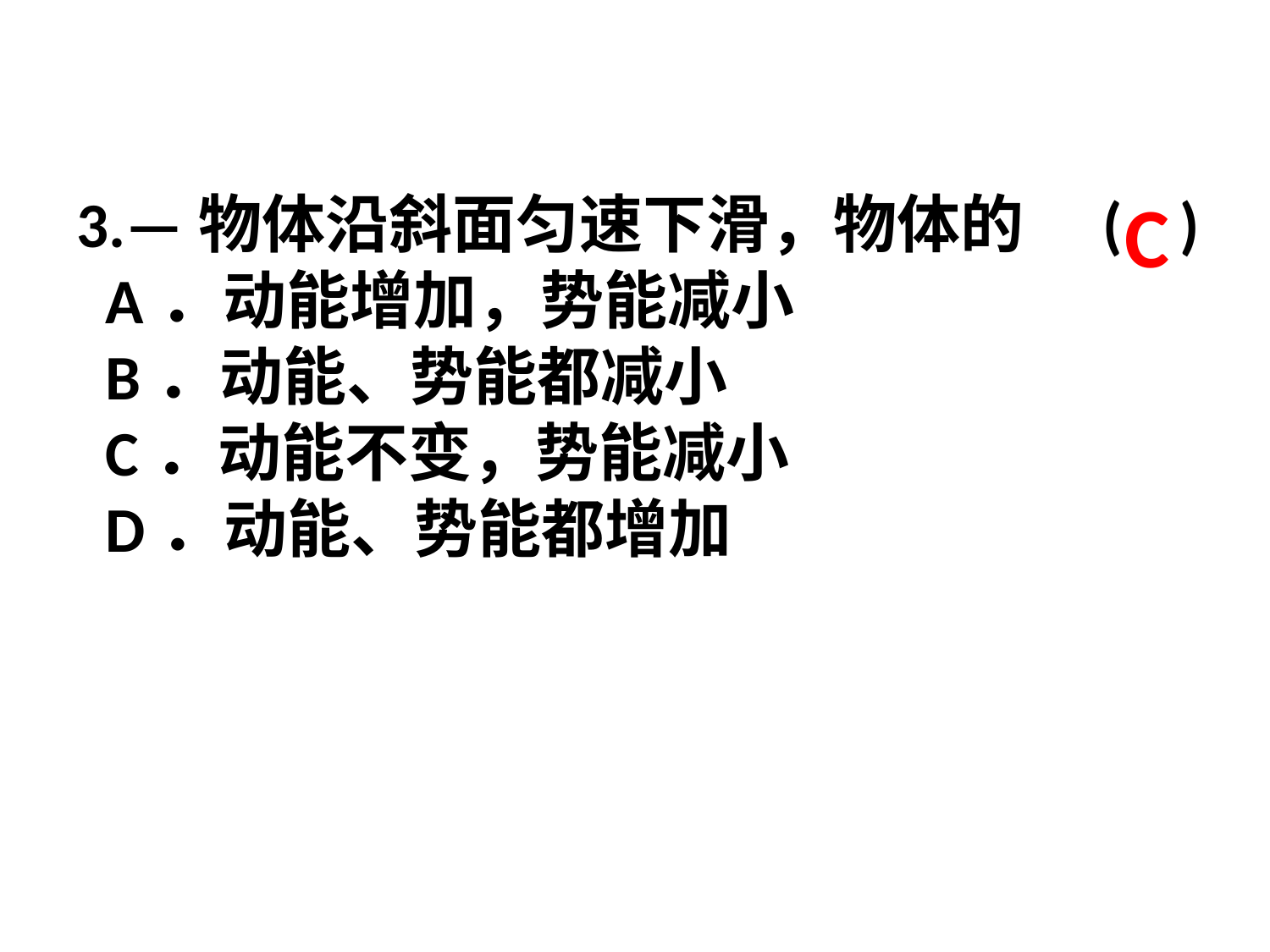

3.—物体沿斜面匀速下滑，物体的　(    )
  A．动能增加，势能减小
  B．动能、势能都减小
  C．动能不变，势能减小
  D．动能、势能都增加
C